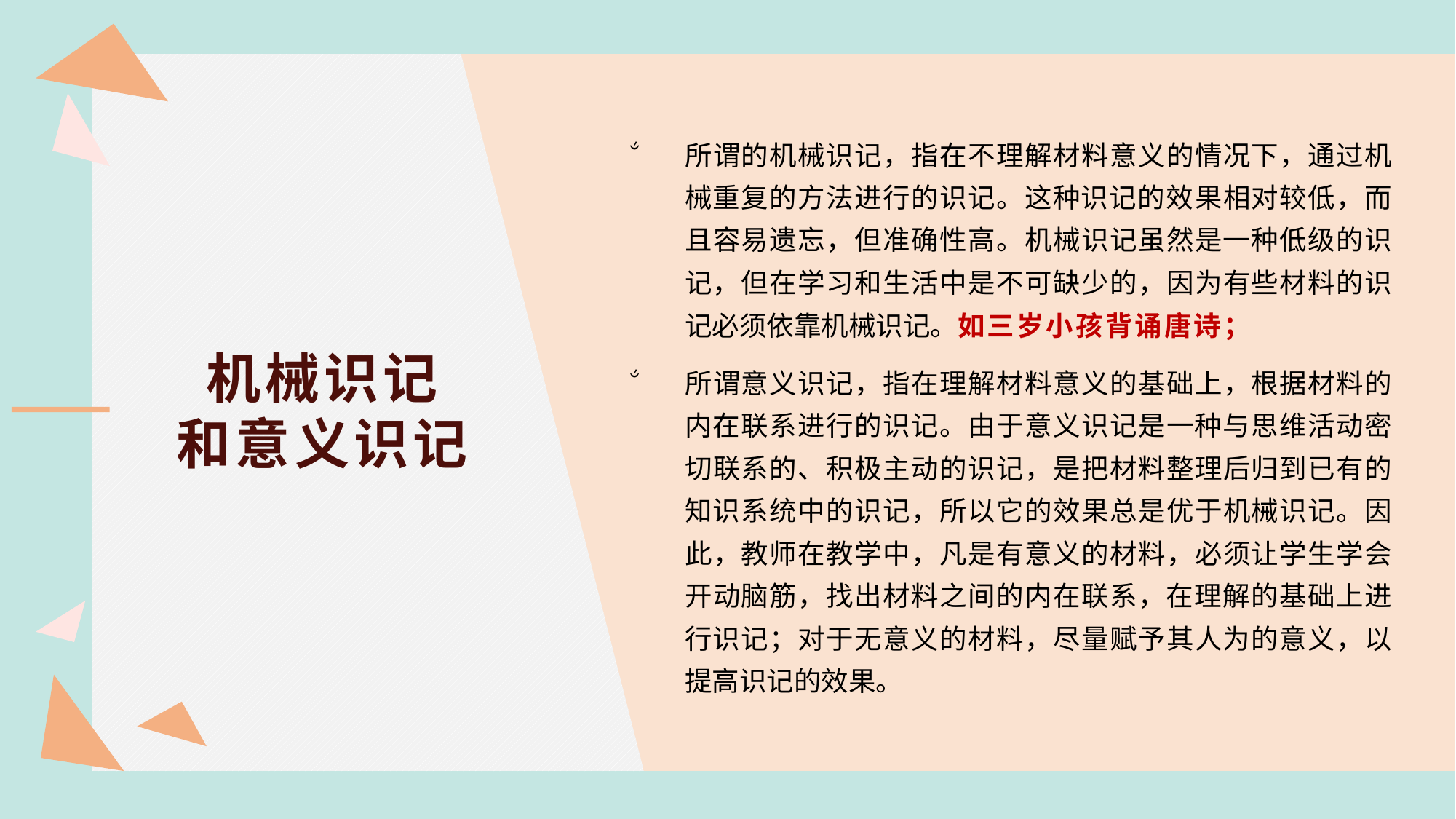

所谓的机械识记，指在不理解材料意义的情况下，通过机械重复的方法进行的识记。这种识记的效果相对较低，而且容易遗忘，但准确性高。机械识记虽然是一种低级的识记，但在学习和生活中是不可缺少的，因为有些材料的识记必须依靠机械识记。如三岁小孩背诵唐诗；
所谓意义识记，指在理解材料意义的基础上，根据材料的内在联系进行的识记。由于意义识记是一种与思维活动密切联系的、积极主动的识记，是把材料整理后归到已有的知识系统中的识记，所以它的效果总是优于机械识记。因此，教师在教学中，凡是有意义的材料，必须让学生学会开动脑筋，找出材料之间的内在联系，在理解的基础上进行识记；对于无意义的材料，尽量赋予其人为的意义，以提高识记的效果。

机械识记
和意义识记